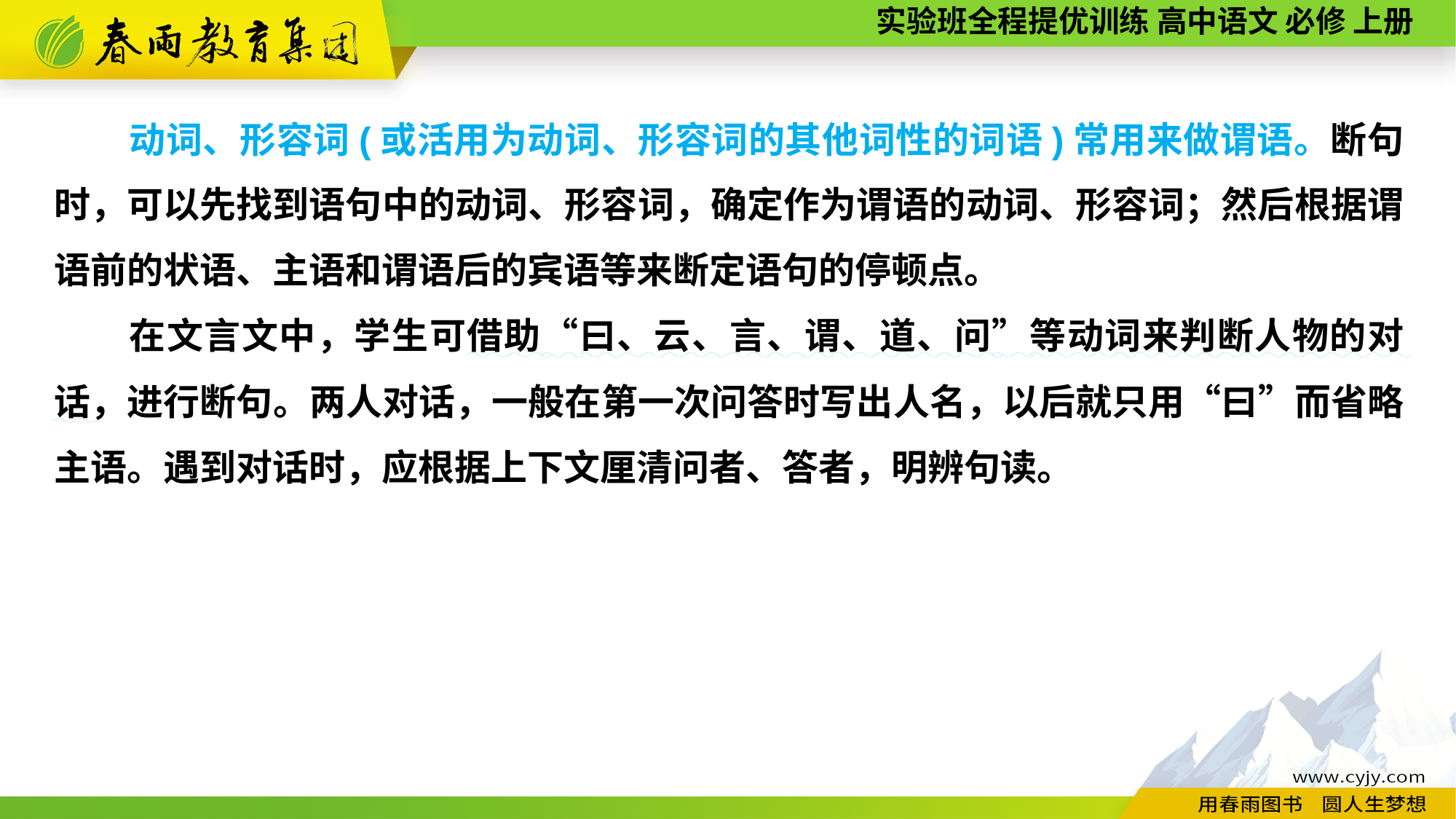

动词、形容词(或活用为动词、形容词的其他词性的词语)常用来做谓语。断句时，可以先找到语句中的动词、形容词，确定作为谓语的动词、形容词；然后根据谓语前的状语、主语和谓语后的宾语等来断定语句的停顿点。
在文言文中，学生可借助“曰、云、言、谓、道、问”等动词来判断人物的对话，进行断句。两人对话，一般在第一次问答时写出人名，以后就只用“曰”而省略主语。遇到对话时，应根据上下文厘清问者、答者，明辨句读。